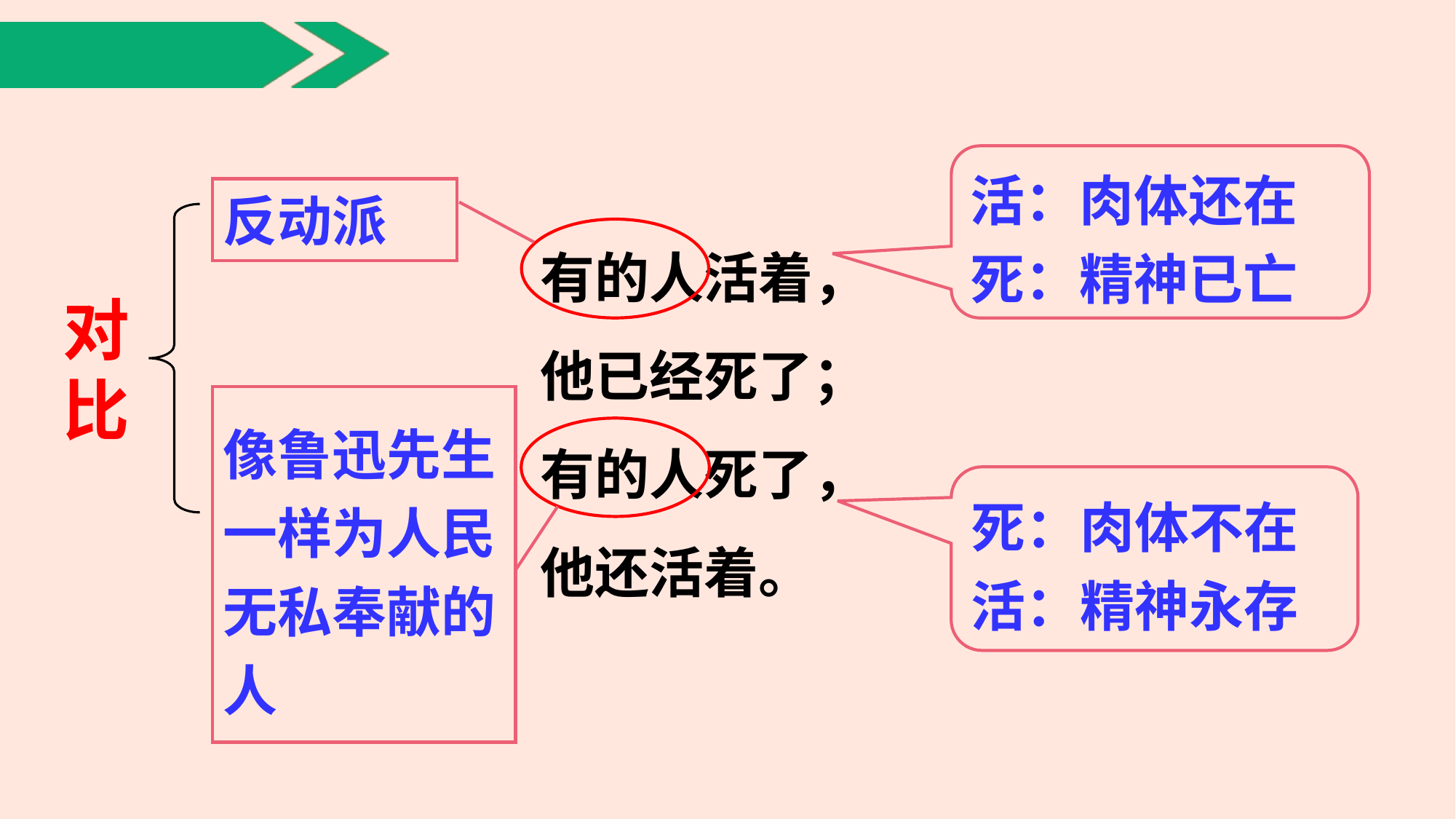

活：肉体还在
死：精神已亡
反动派

有的人活着，
他已经死了；
有的人死了，
他还活着。

对比
像鲁迅先生一样为人民无私奉献的人

死：肉体不在
活：精神永存